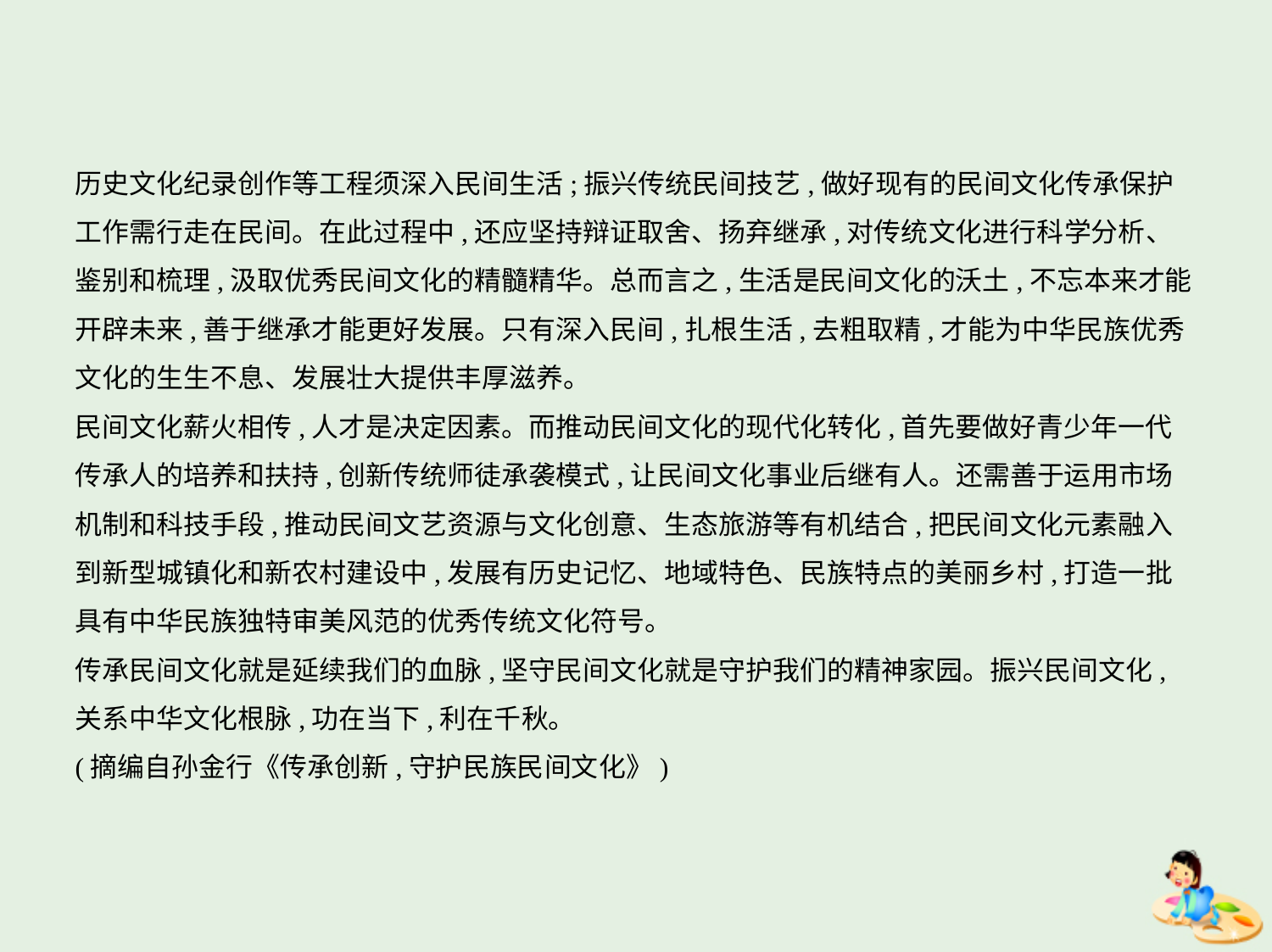

历史文化纪录创作等工程须深入民间生活;振兴传统民间技艺,做好现有的民间文化传承保护
工作需行走在民间。在此过程中,还应坚持辩证取舍、扬弃继承,对传统文化进行科学分析、
鉴别和梳理,汲取优秀民间文化的精髓精华。总而言之,生活是民间文化的沃土,不忘本来才能
开辟未来,善于继承才能更好发展。只有深入民间,扎根生活,去粗取精,才能为中华民族优秀
文化的生生不息、发展壮大提供丰厚滋养。
民间文化薪火相传,人才是决定因素。而推动民间文化的现代化转化,首先要做好青少年一代
传承人的培养和扶持,创新传统师徒承袭模式,让民间文化事业后继有人。还需善于运用市场
机制和科技手段,推动民间文艺资源与文化创意、生态旅游等有机结合,把民间文化元素融入
到新型城镇化和新农村建设中,发展有历史记忆、地域特色、民族特点的美丽乡村,打造一批
具有中华民族独特审美风范的优秀传统文化符号。
传承民间文化就是延续我们的血脉,坚守民间文化就是守护我们的精神家园。振兴民间文化,
关系中华文化根脉,功在当下,利在千秋。
(摘编自孙金行《传承创新,守护民族民间文化》)